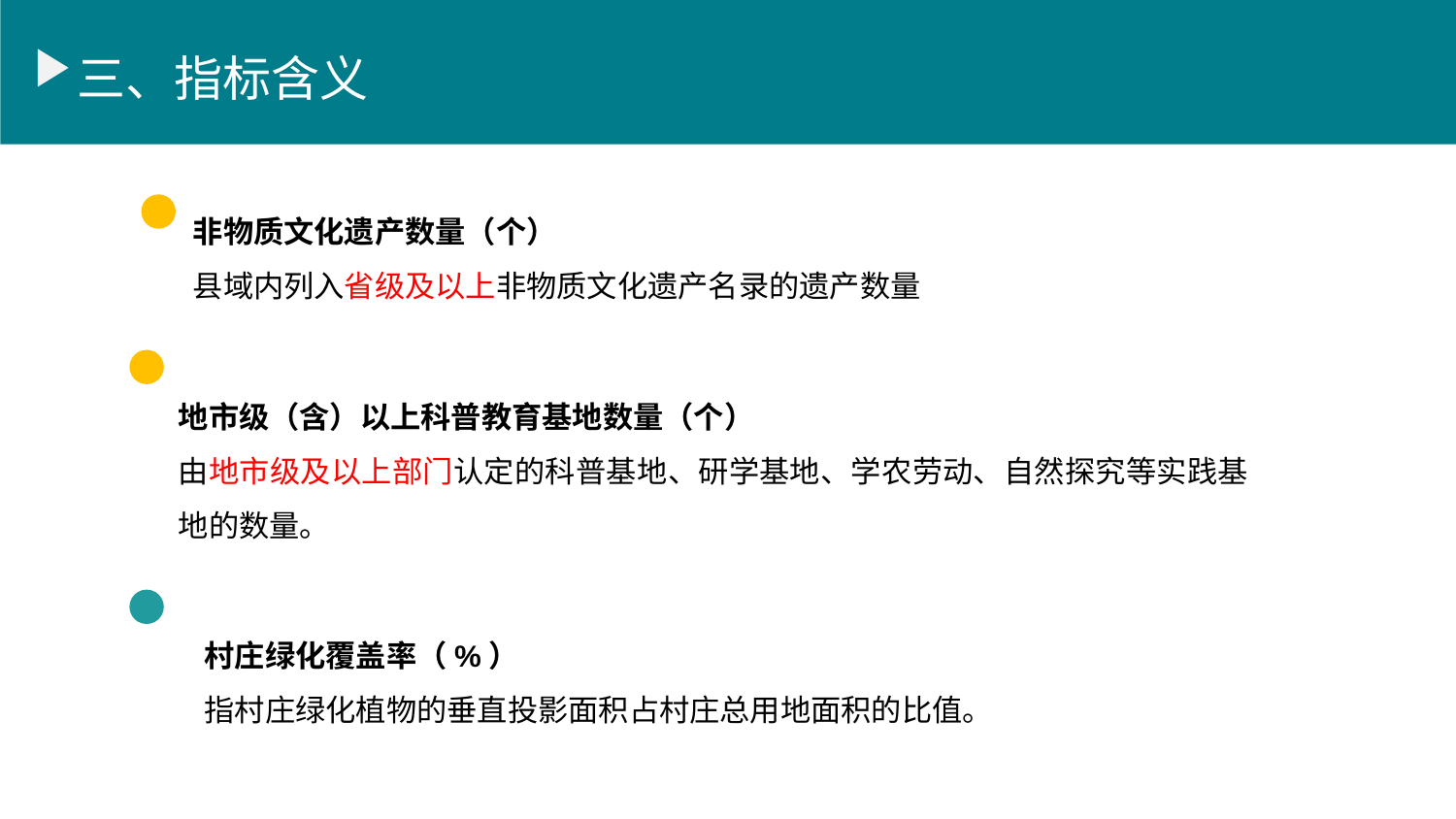

教育背景

三、指标含义

非物质文化遗产数量（个）
县域内列入省级及以上非物质文化遗产名录的遗产数量

地市级（含）以上科普教育基地数量（个）
由地市级及以上部门认定的科普基地、研学基地、学农劳动、自然探究等实践基地的数量。

村庄绿化覆盖率（%）
指村庄绿化植物的垂直投影面积占村庄总用地面积的比值。